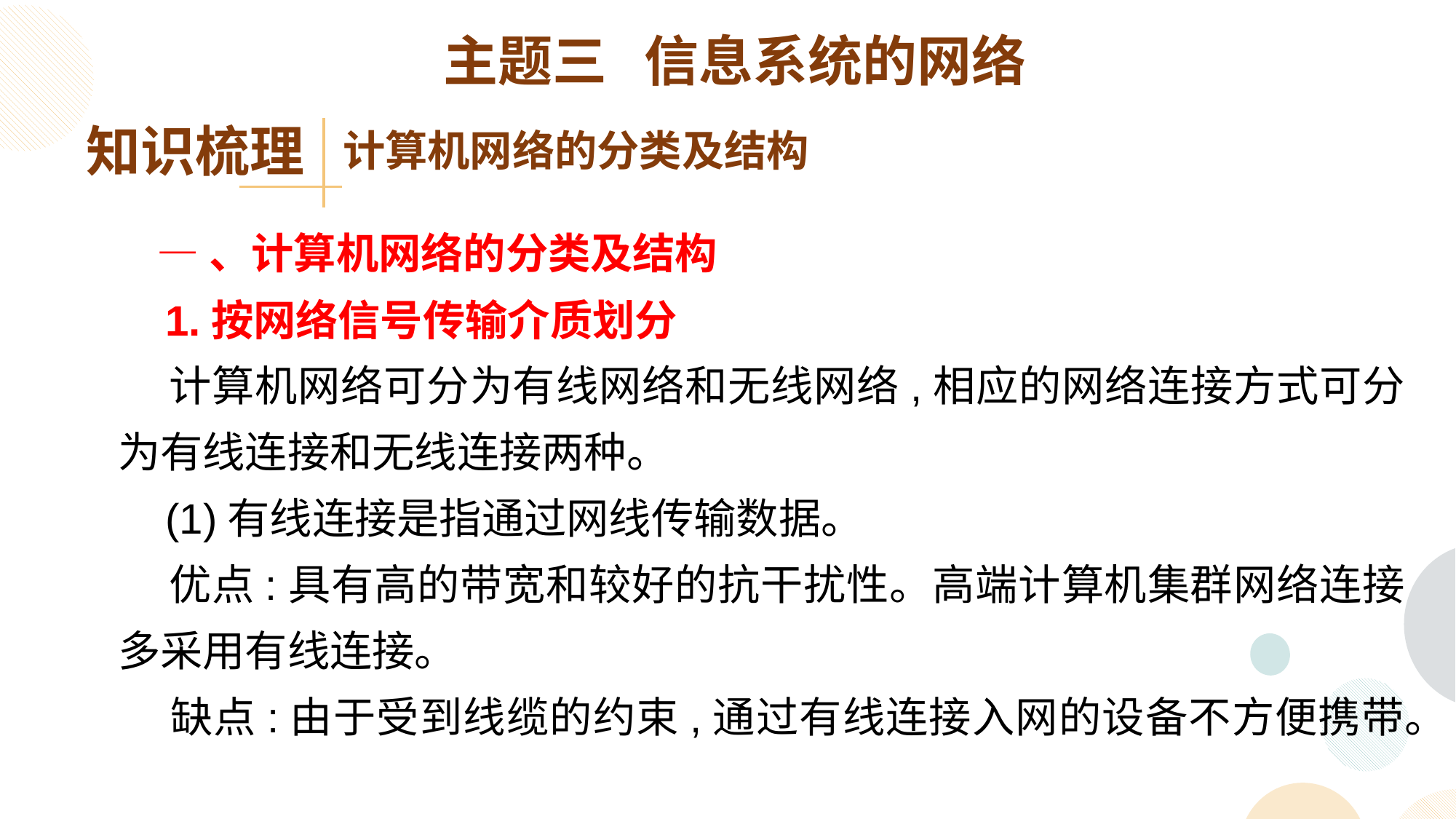

主题三   信息系统的网络
知识梳理
计算机网络的分类及结构
    —、计算机网络的分类及结构
    1.按网络信号传输介质划分
    计算机网络可分为有线网络和无线网络,相应的网络连接方式可分为有线连接和无线连接两种。
    (1)有线连接是指通过网线传输数据。
    优点:具有高的带宽和较好的抗干扰性。高端计算机集群网络连接多采用有线连接。
    缺点:由于受到线缆的约束,通过有线连接入网的设备不方便携带。